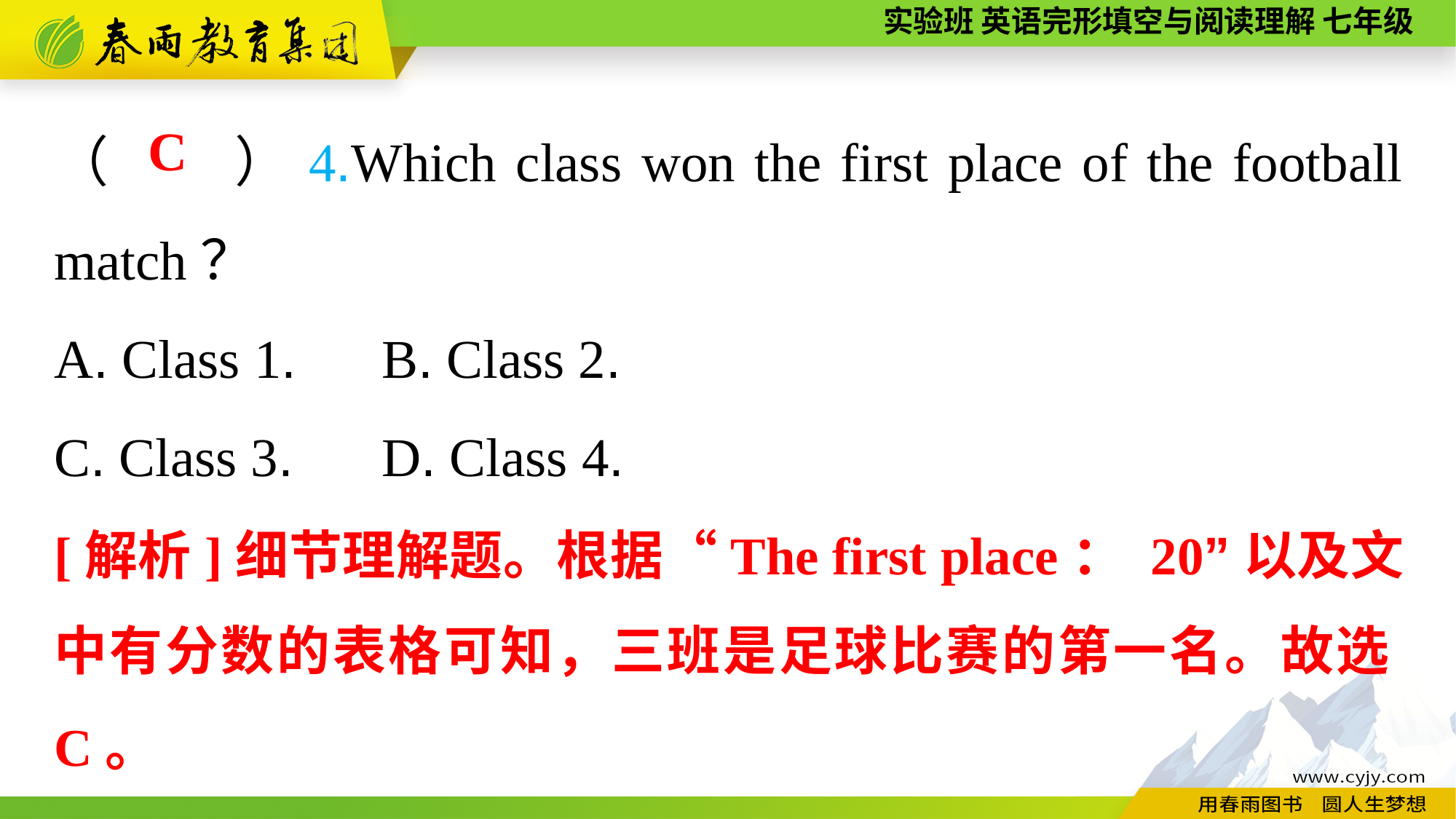

（　　）4.Which class won the first place of the football match？
A. Class 1.	B. Class 2.
C. Class 3.	D. Class 4.
C
[解析]细节理解题。根据“The first place： 20”以及文中有分数的表格可知，三班是足球比赛的第一名。故选C。